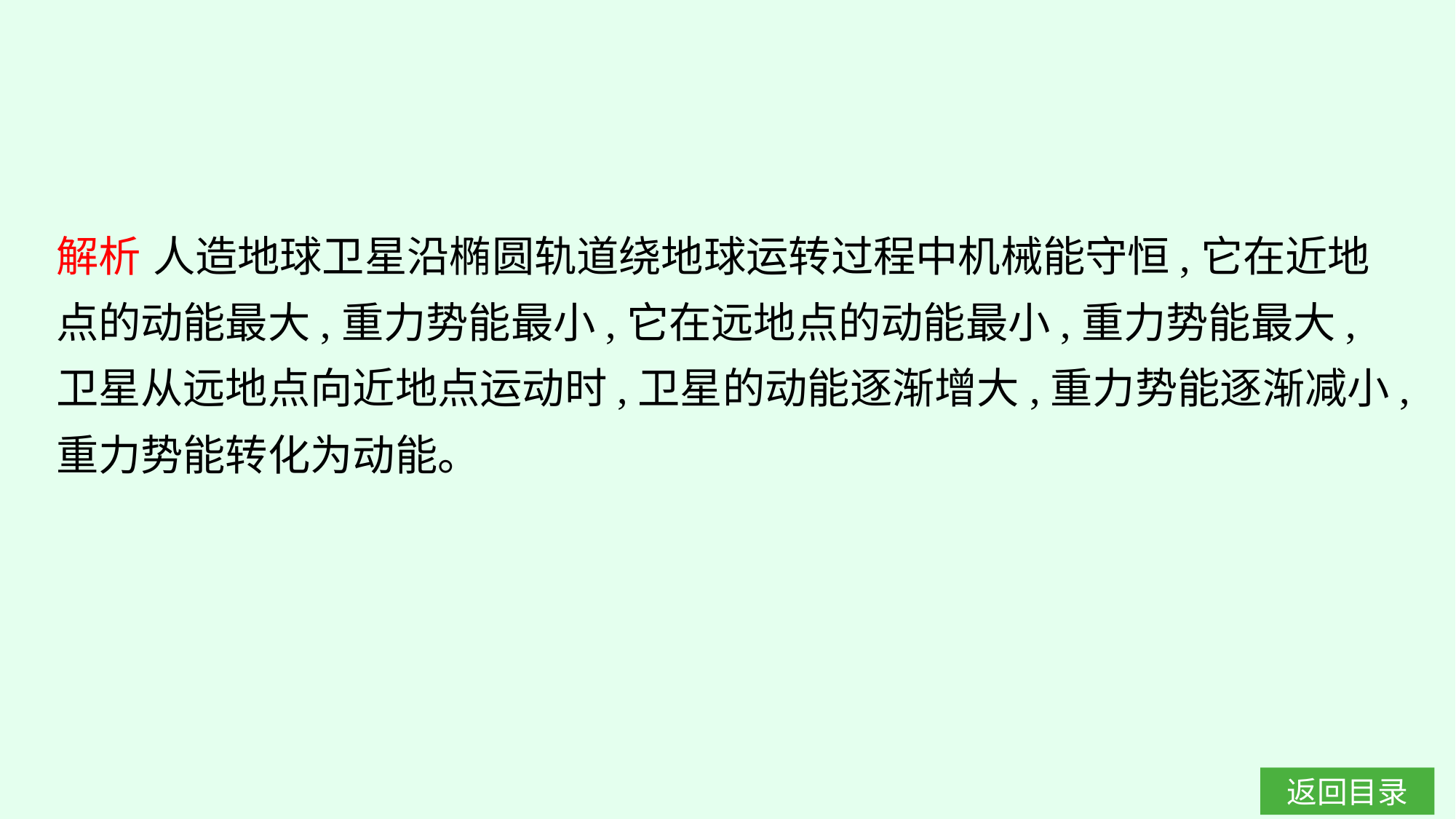

解析 人造地球卫星沿椭圆轨道绕地球运转过程中机械能守恒,它在近地点的动能最大,重力势能最小,它在远地点的动能最小,重力势能最大,卫星从远地点向近地点运动时,卫星的动能逐渐增大,重力势能逐渐减小,重力势能转化为动能。